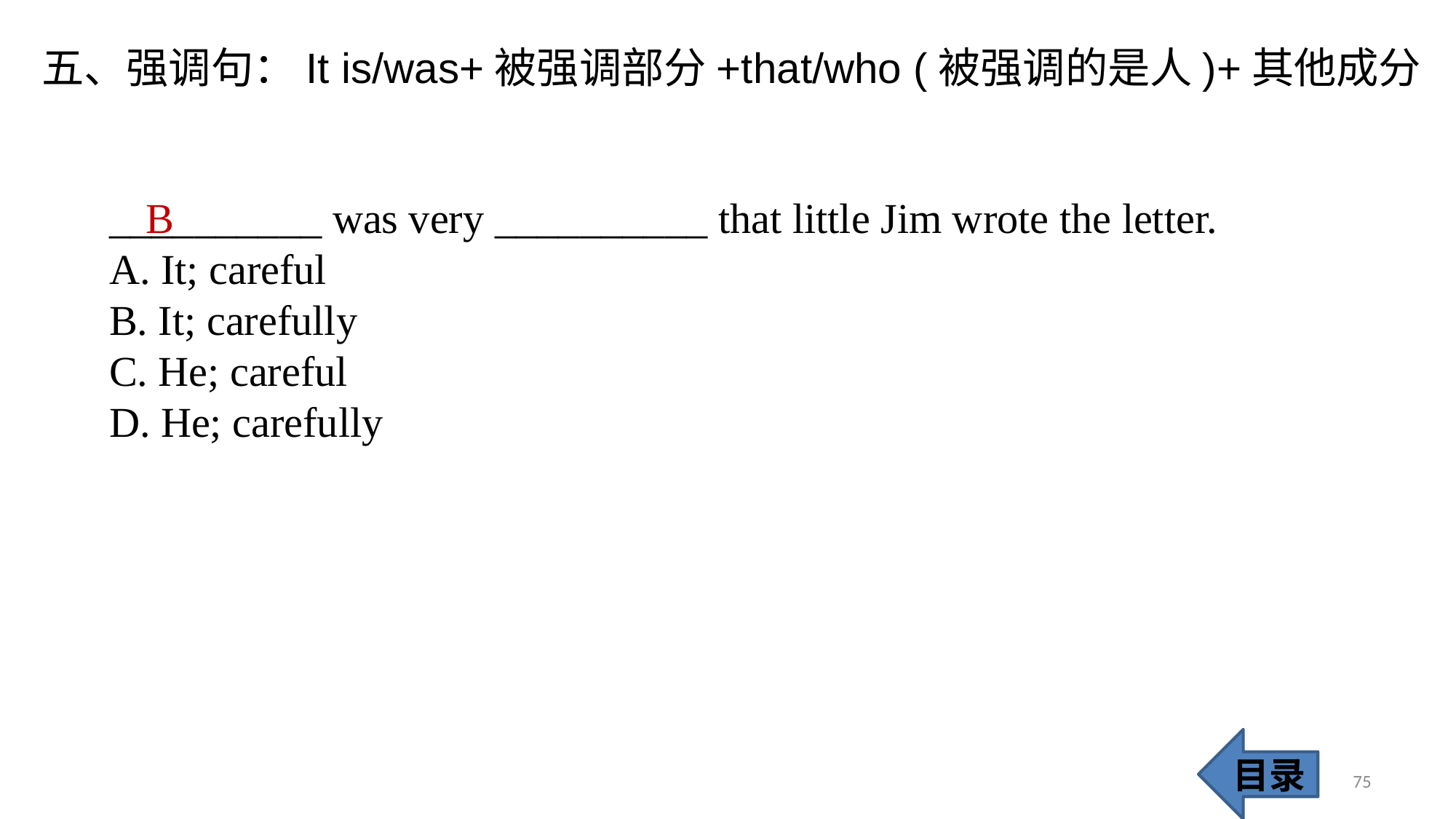

五、强调句：It is/was+被强调部分+that/who (被强调的是人)+其他成分
B
__________ was very __________ that little Jim wrote the letter.
A. It; careful
B. It; carefully
C. He; careful
D. He; carefully

目录
75